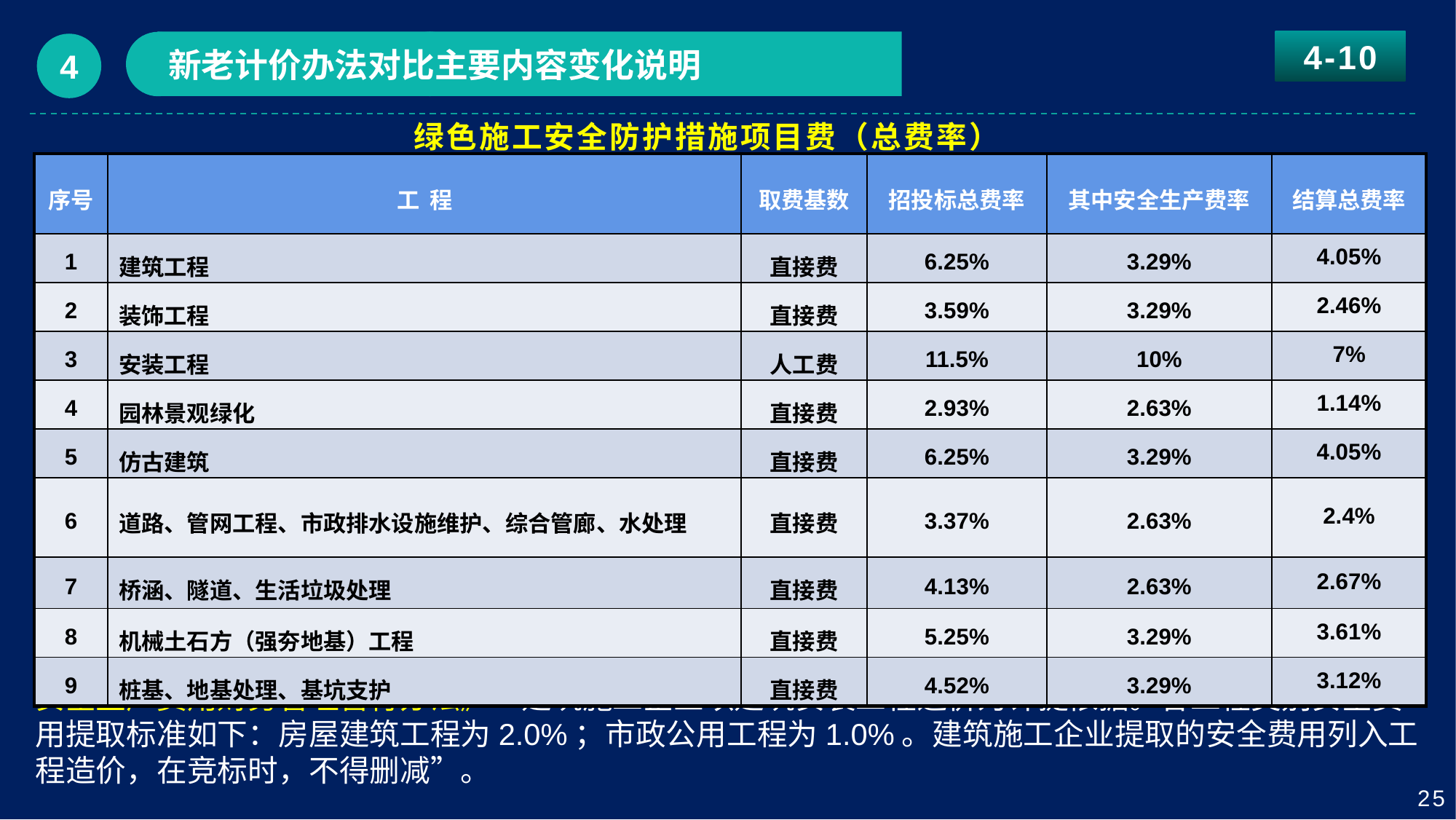

4-10
新老计价办法对比主要内容变化说明

4
绿色施工安全防护措施项目费（总费率）
| 序号 | 工 程 | 取费基数 | 招投标总费率 | 其中安全生产费率 | 结算总费率 |
| --- | --- | --- | --- | --- | --- |
| 1 | 建筑工程 | 直接费 | 6.25% | 3.29% | 4.05% |
| 2 | 装饰工程 | 直接费 | 3.59% | 3.29% | 2.46% |
| 3 | 安装工程 | 人工费 | 11.5% | 10% | 7% |
| 4 | 园林景观绿化 | 直接费 | 2.93% | 2.63% | 1.14% |
| 5 | 仿古建筑 | 直接费 | 6.25% | 3.29% | 4.05% |
| 6 | 道路、管网工程、市政排水设施维护、综合管廊、水处理 | 直接费 | 3.37% | 2.63% | 2.4% |
| 7 | 桥涵、隧道、生活垃圾处理 | 直接费 | 4.13% | 2.63% | 2.67% |
| 8 | 机械土石方（强夯地基）工程 | 直接费 | 5.25% | 3.29% | 3.61% |
| 9 | 桩基、地基处理、基坑支护 | 直接费 | 4.52% | 3.29% | 3.12% |
注：直接费（不含设备及单株3万以上的苗木）。财政部、国家安全生产监督管理总局《高危行业企业安全生产费用财务管理暂行办法》“建筑施工企业以建筑安装工程造价为计提依据。各工程类别安全费用提取标准如下：房屋建筑工程为2.0%；市政公用工程为1.0%。建筑施工企业提取的安全费用列入工程造价，在竞标时，不得删减”。
25